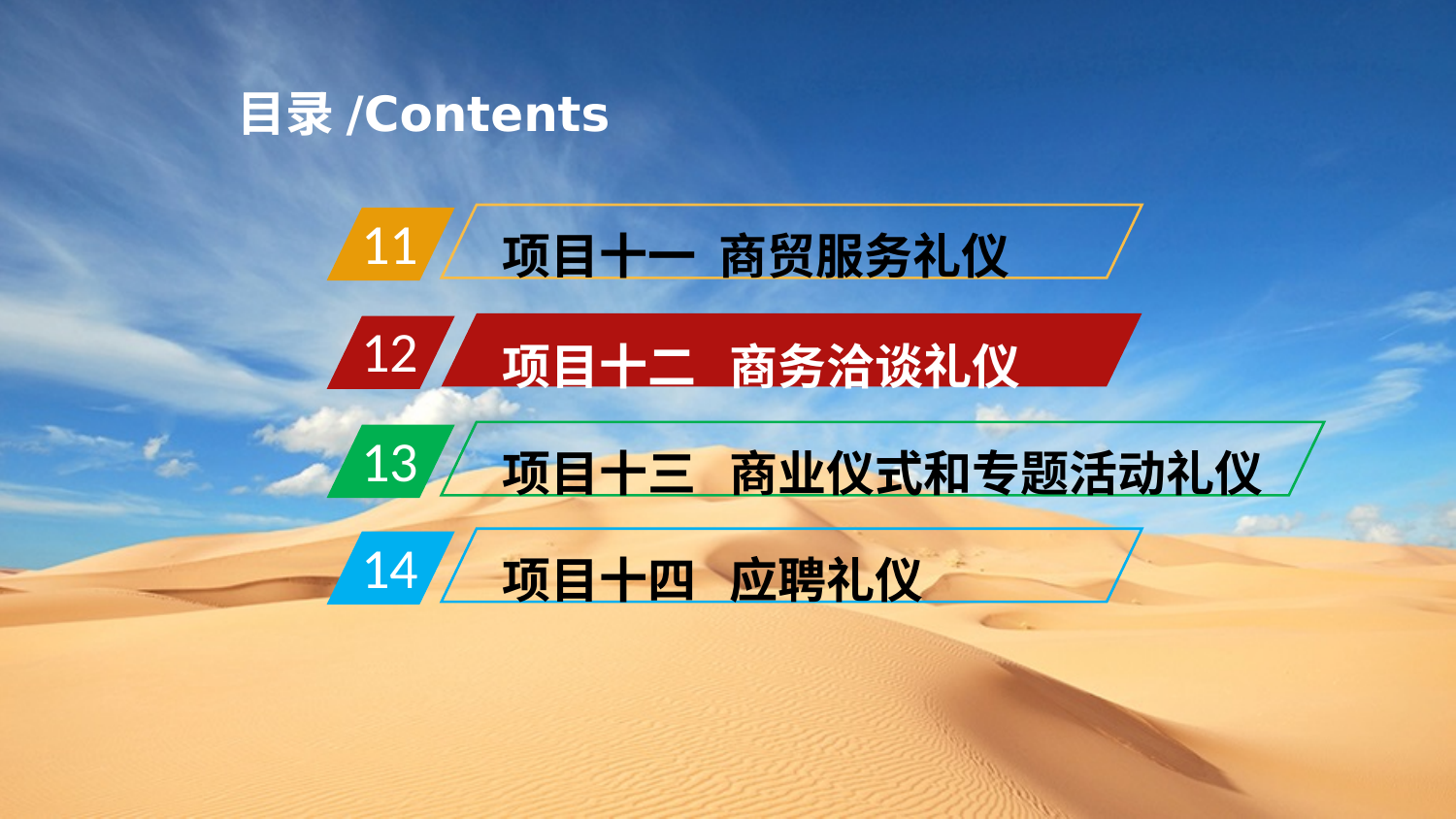

目录/Contents
项目十一  商贸服务礼仪

11

项目十二   商务洽谈礼仪

12

项目十三   商业仪式和专题活动礼仪

13

项目十四   应聘礼仪

14